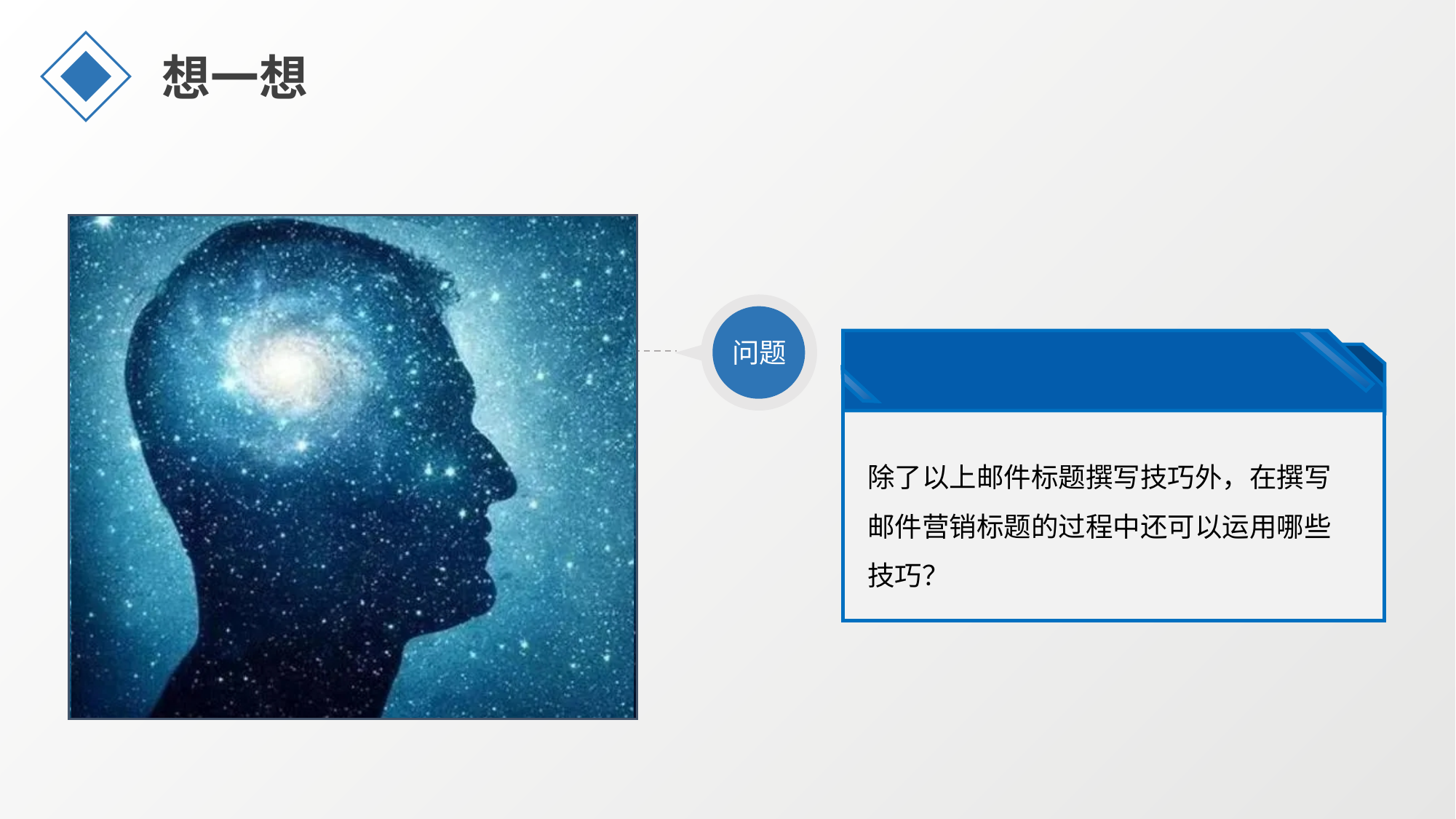

想一想

问题
除了以上邮件标题撰写技巧外，在撰写邮件营销标题的过程中还可以运用哪些技巧？